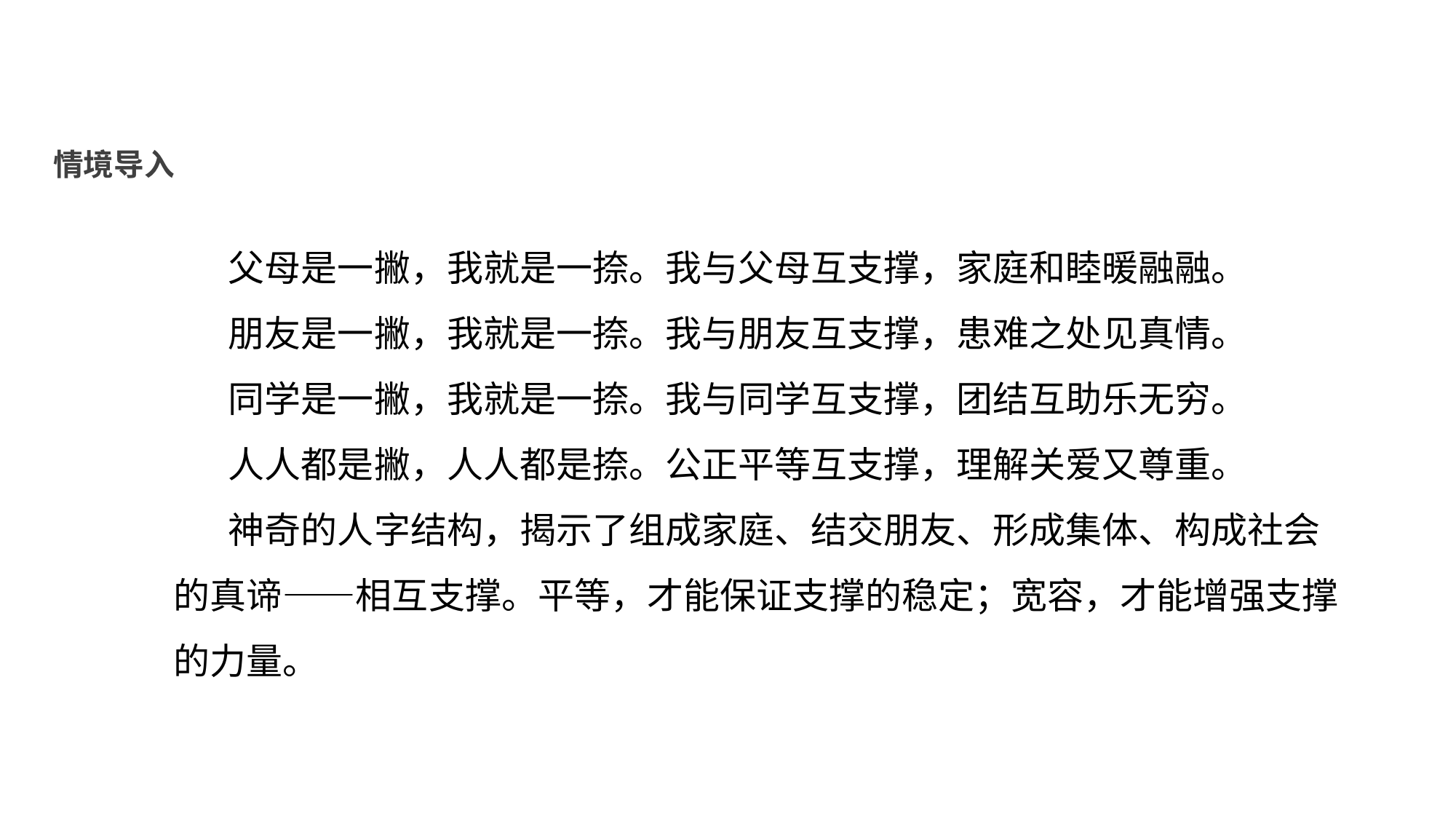

情境导入
父母是一撇，我就是一捺。我与父母互支撑，家庭和睦暖融融。
朋友是一撇，我就是一捺。我与朋友互支撑，患难之处见真情。
同学是一撇，我就是一捺。我与同学互支撑，团结互助乐无穷。
人人都是撇，人人都是捺。公正平等互支撑，理解关爱又尊重。
神奇的人字结构，揭示了组成家庭、结交朋友、形成集体、构成社会的真谛——相互支撑。平等，才能保证支撑的稳定；宽容，才能增强支撑的力量。